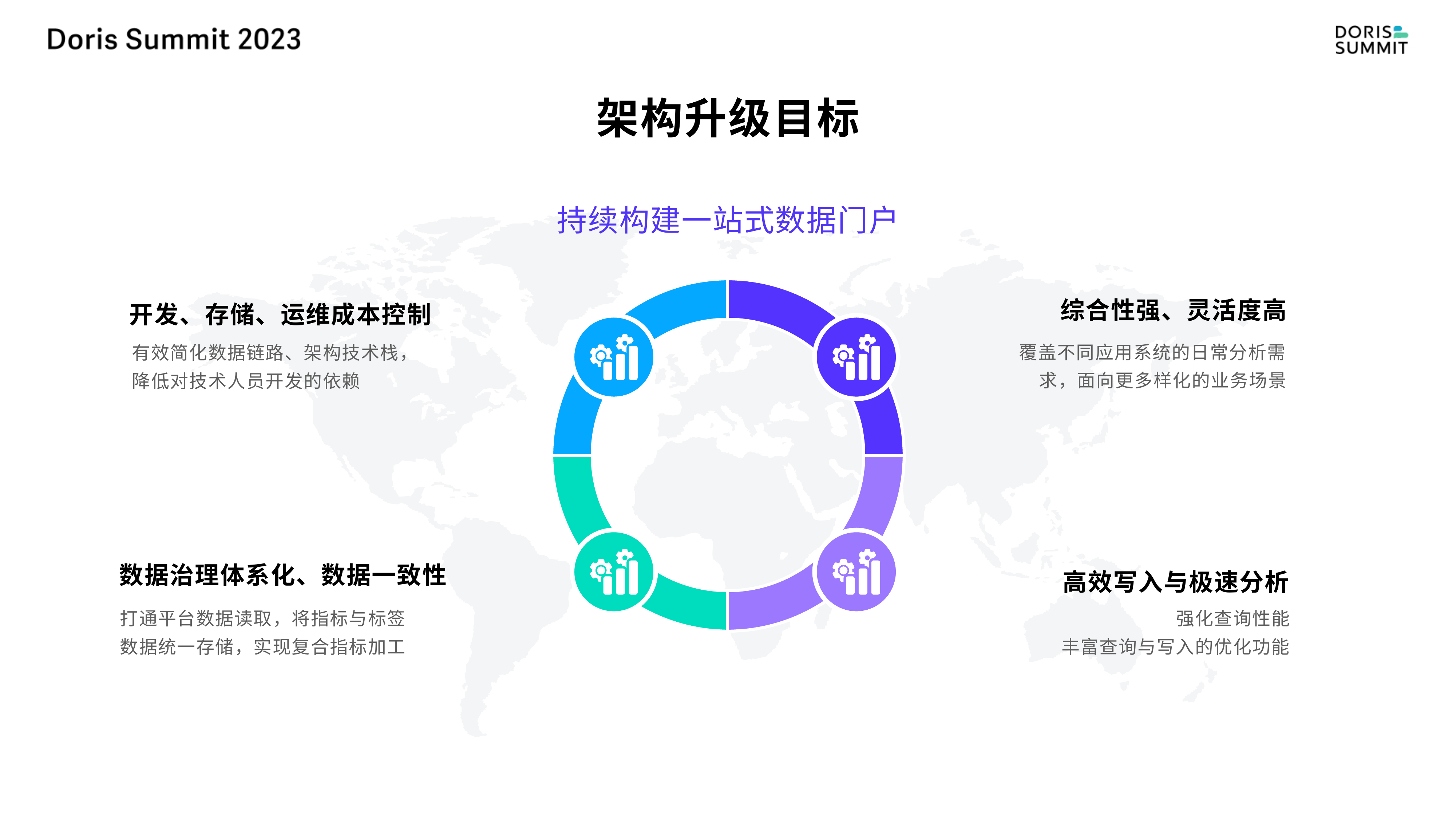

# 架构升级目标
持续构建一站式数据门户

开发、存储、运维成本控制
综合性强、灵活度高

覆盖不同应用系统的日常分析需求，面向更多样化的业务场景
有效简化数据链路、架构技术栈，降低对技术人员开发的依赖
高效写入与极速分析

数据治理体系化、数据一致性
打通平台数据读取，将指标与标签数据统一存储，实现复合指标加工
强化查询性能
丰富查询与写入的优化功能